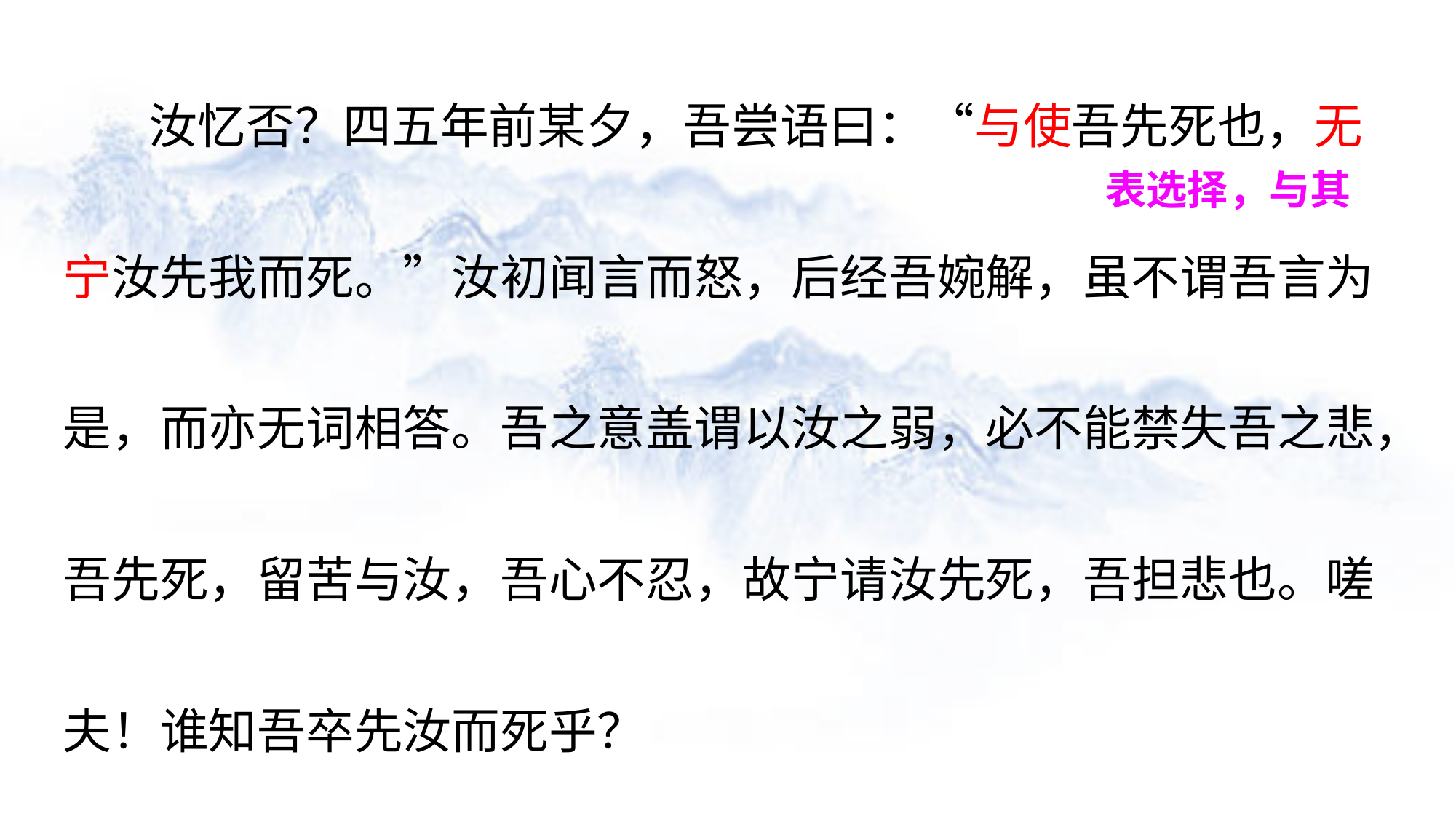

汝忆否？四五年前某夕，吾尝语曰：“与使吾先死也，无

宁汝先我而死。”汝初闻言而怒，后经吾婉解，虽不谓吾言为

是，而亦无词相答。吾之意盖谓以汝之弱，必不能禁失吾之悲，

吾先死，留苦与汝，吾心不忍，故宁请汝先死，吾担悲也。嗟

夫！谁知吾卒先汝而死乎？
表选择，与其